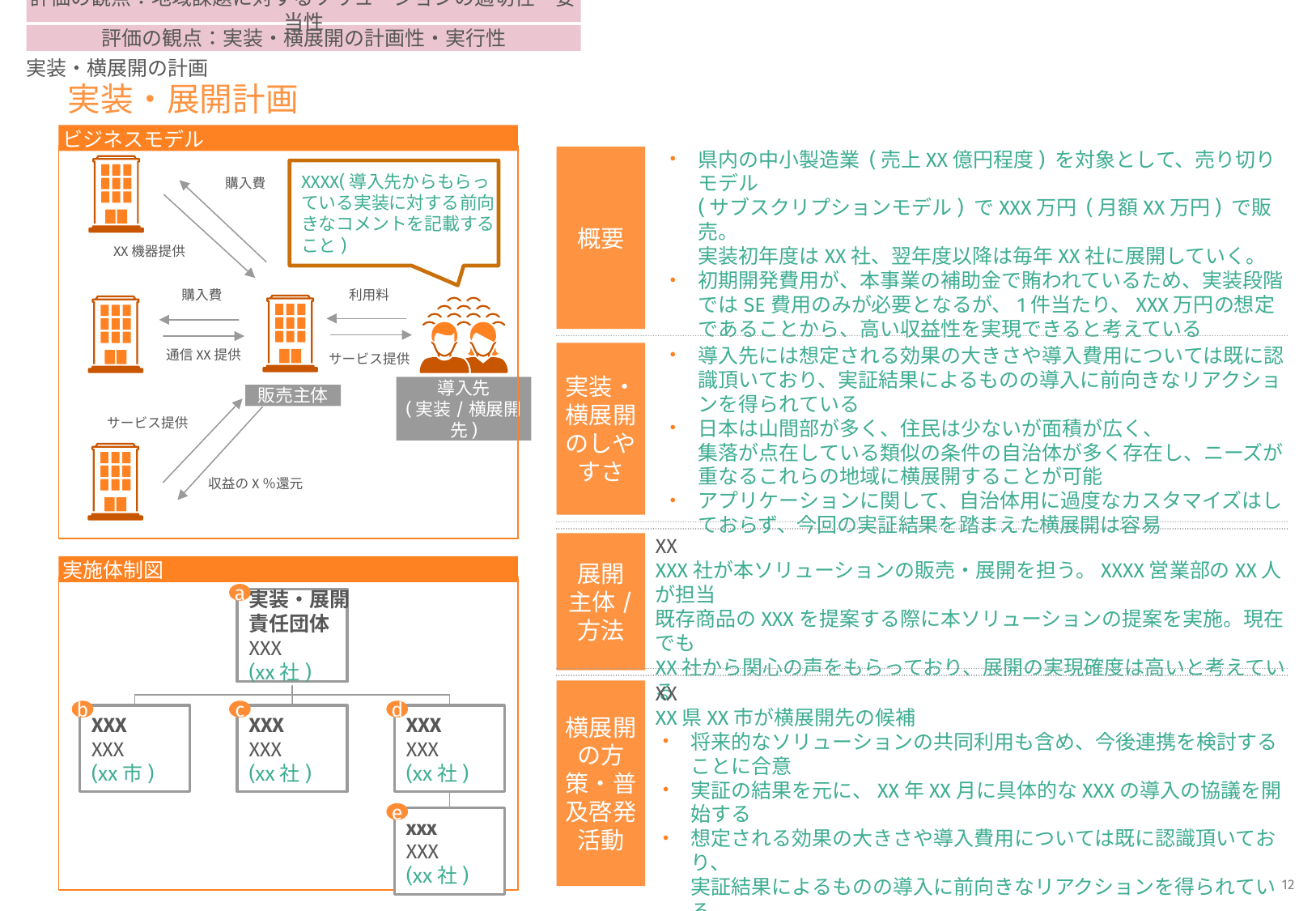

評価の観点：地域課題に対するソリューションの適切性・妥当性
評価の観点：実装・横展開の計画性・実行性
実装・横展開の計画
# 実装・展開計画
ビジネスモデル

概要
県内の中小製造業 (売上XX億円程度) を対象として、売り切りモデル
(サブスクリプションモデル) でXXX万円 (月額XX万円) で販売。
実装初年度はXX社、翌年度以降は毎年XX社に展開していく。
初期開発費用が、本事業の補助金で賄われているため、実装段階ではSE費用のみが必要となるが、1件当たり、XXX万円の想定であることから、高い収益性を実現できると考えている

XXXX(導入先からもらっている実装に対する前向きなコメントを記載すること)
購入費
XX機器提供

購入費
利用料

実装・横展開のしやすさ
導入先には想定される効果の大きさや導入費用については既に認識頂いており、実証結果によるものの導入に前向きなリアクションを得られている
日本は山間部が多く、住民は少ないが面積が広く、
集落が点在している類似の条件の自治体が多く存在し、ニーズが重なるこれらの地域に横展開することが可能
アプリケーションに関して、自治体用に過度なカスタマイズはしておらず、今回の実証結果を踏まえた横展開は容易
通信XX提供
サービス提供
導入先
(実装/横展開先)
販売主体
サービス提供

収益のX％還元
展開
主体/
方法
XX
XXX社が本ソリューションの販売・展開を担う。XXXX営業部のXX人が担当
既存商品のXXXを提案する際に本ソリューションの提案を実施。現在でも
XX社から関心の声をもらっており、展開の実現確度は高いと考えている
実施体制図

a
実装・展開
責任団体
XXX
(xx社)
横展開の方策・普及啓発活動
XX
XX県XX市が横展開先の候補
将来的なソリューションの共同利用も含め、今後連携を検討することに合意
実証の結果を元に、XX年XX月に具体的なXXXの導入の協議を開始する
想定される効果の大きさや導入費用については既に認識頂いており、
実証結果によるものの導入に前向きなリアクションを得られている
更に、全国の自治体や、XX事業に関連のある企業が参加するXXイベントにおいて普及啓発活動に参加予定
b
c
d
XXX
XXX
(xx市)
XXX
XXX
(xx社)
XXX
XXX
(xx社)
e
xxx
XXX
(xx社)